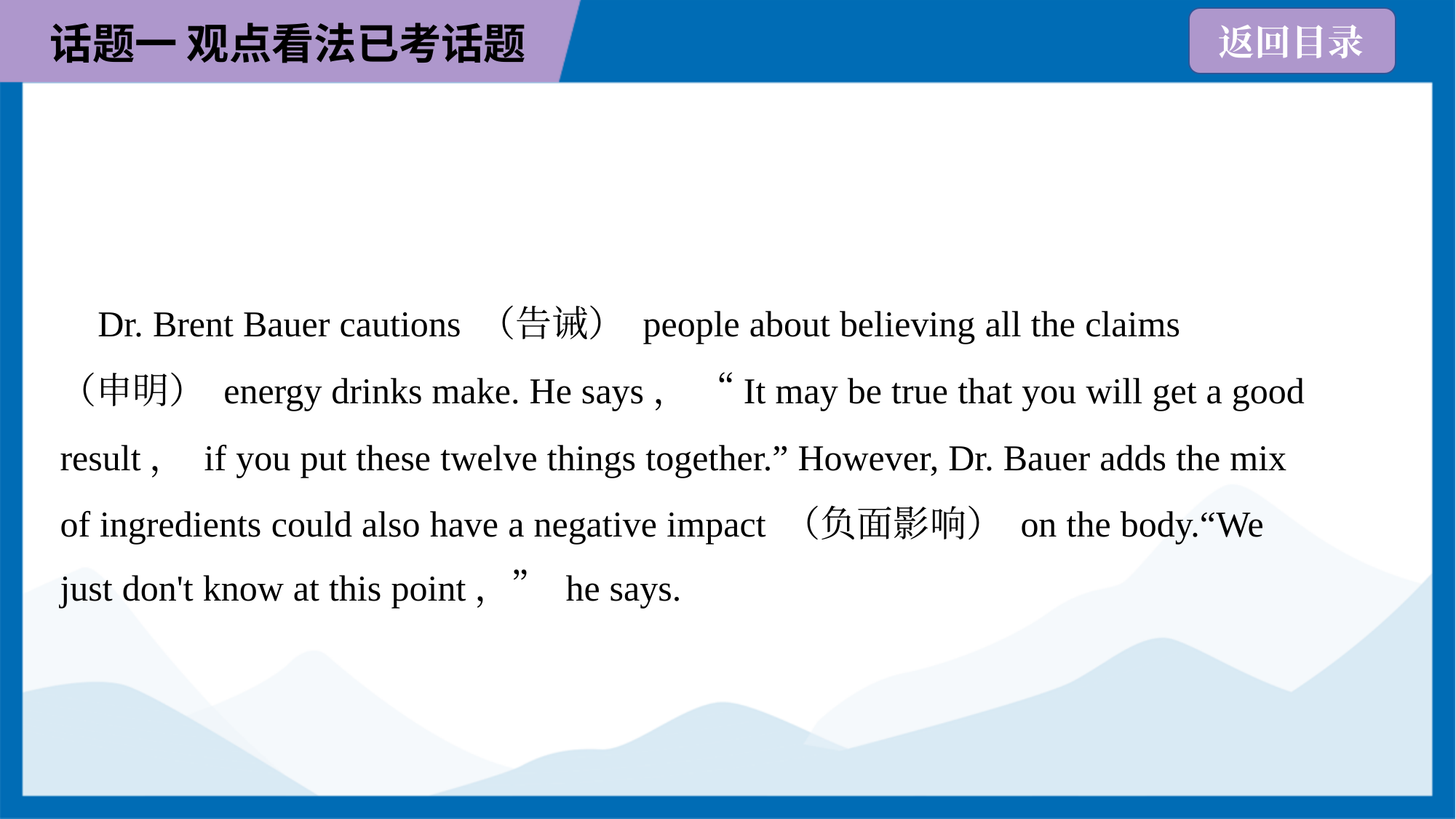

Dr. Brent Bauer cautions （告诫） people about believing all the claims
（申明） energy drinks make. He says， “It may be true that you will get a good
result， if you put these twelve things together.” However, Dr. Bauer adds the mix
of ingredients could also have a negative impact （负面影响） on the body.“We
just don't know at this point，” he says.